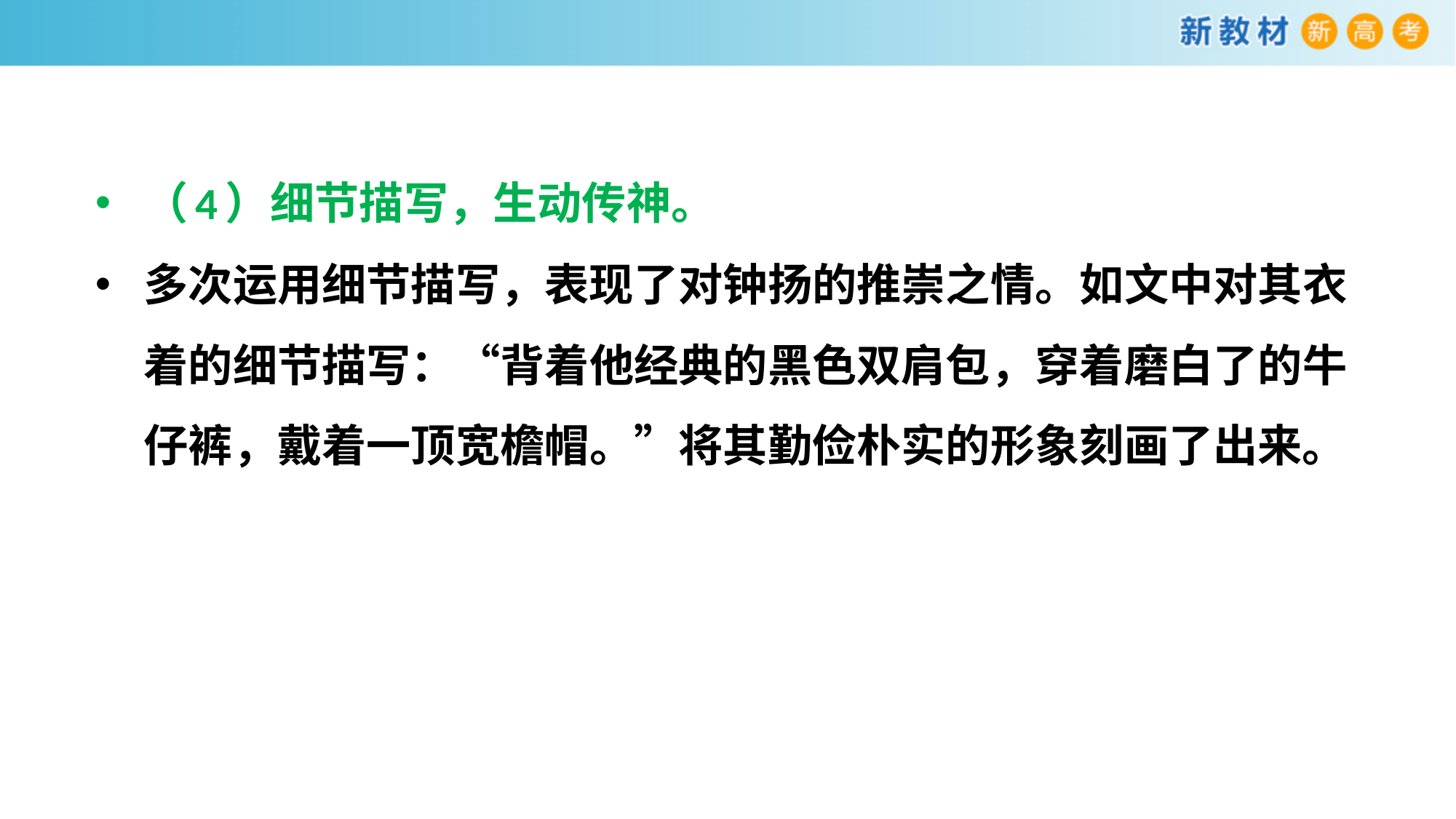

（4）细节描写，生动传神。
多次运用细节描写，表现了对钟扬的推崇之情。如文中对其衣着的细节描写：“背着他经典的黑色双肩包，穿着磨白了的牛仔裤，戴着一顶宽檐帽。”将其勤俭朴实的形象刻画了出来。